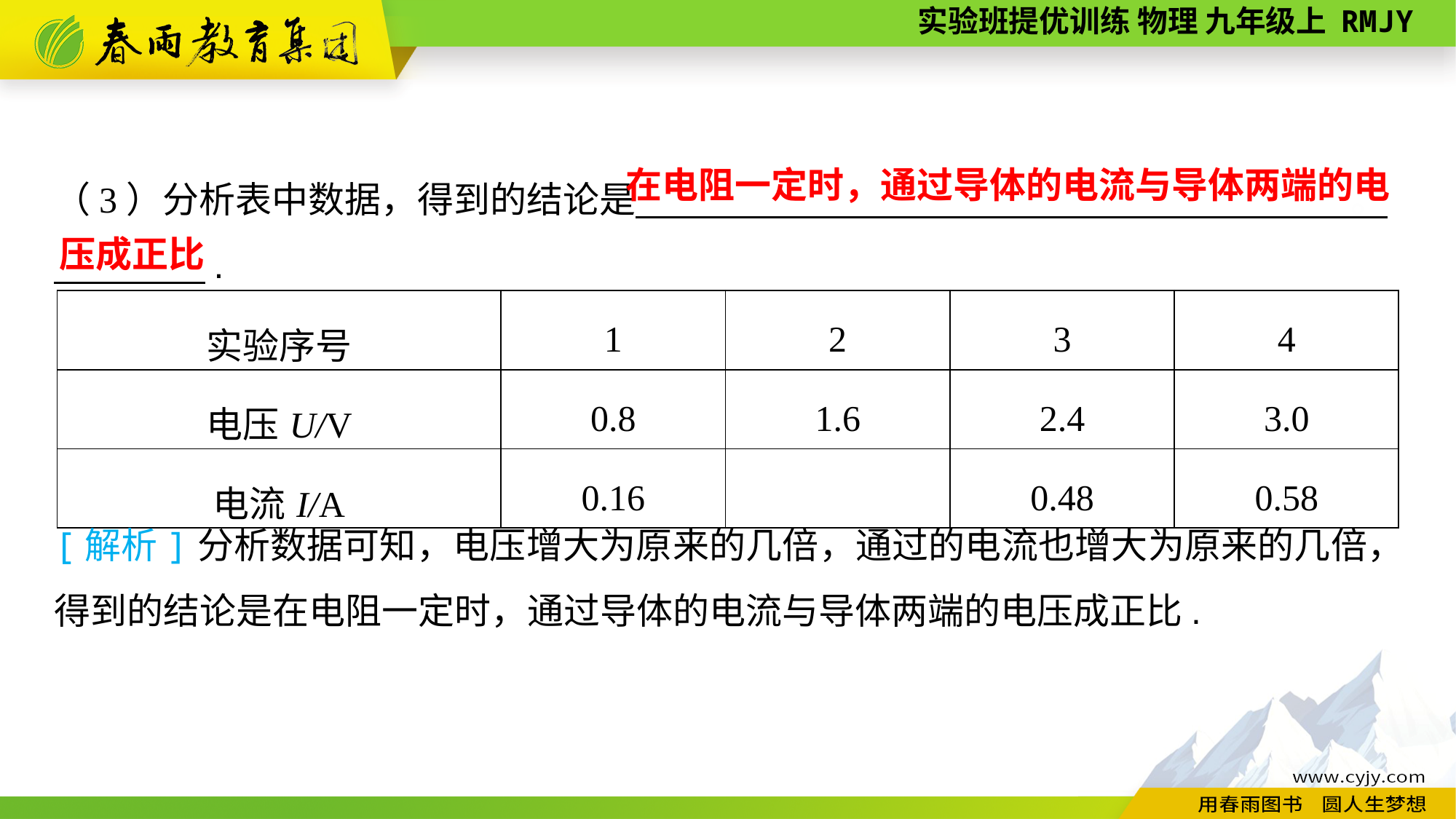

（3）分析表中数据，得到的结论是　　　                      　　　　　            　　　　。
　              .
在电阻一定时，通过导体的电流与导体两端的电
压成正比
| 实验序号 | 1 | 2 | 3 | 4 |
| --- | --- | --- | --- | --- |
| 电压U/V | 0.8 | 1.6 | 2.4 | 3.0 |
| 电流I/A | 0.16 |  | 0.48 | 0.58 |
[解析]分析数据可知，电压增大为原来的几倍，通过的电流也增大为原来的几倍，得到的结论是在电阻一定时，通过导体的电流与导体两端的电压成正比.